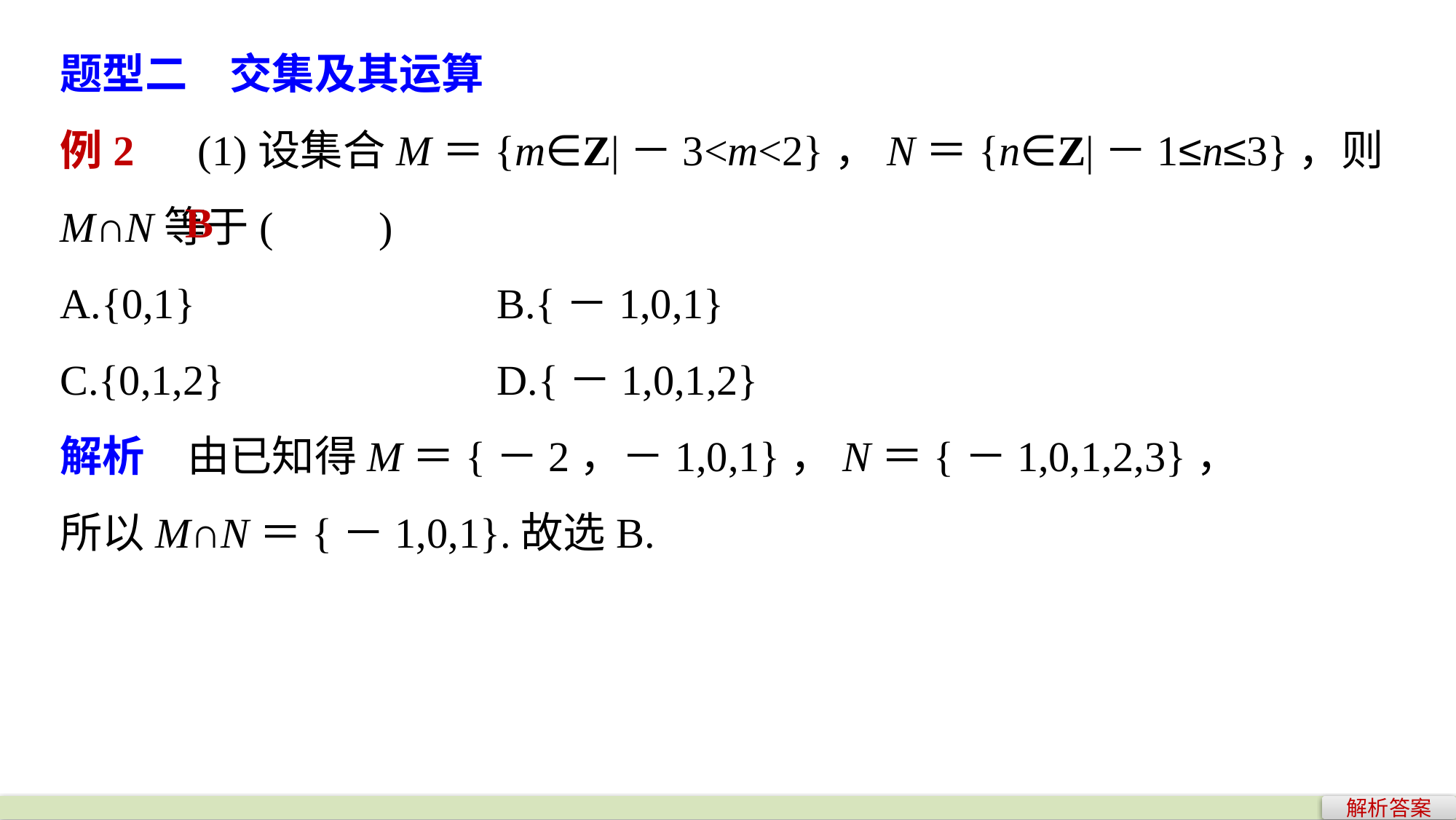

题型二　交集及其运算
例2　(1)设集合M＝{m∈Z|－3<m<2}，N＝{n∈Z|－1≤n≤3}，则M∩N等于(　　)
A.{0,1}  			B.{－1,0,1}
C.{0,1,2}  			D.{－1,0,1,2}
解析　由已知得M＝{－2，－1,0,1}，N＝{－1,0,1,2,3}，
所以M∩N＝{－1,0,1}.故选B.
B
解析答案